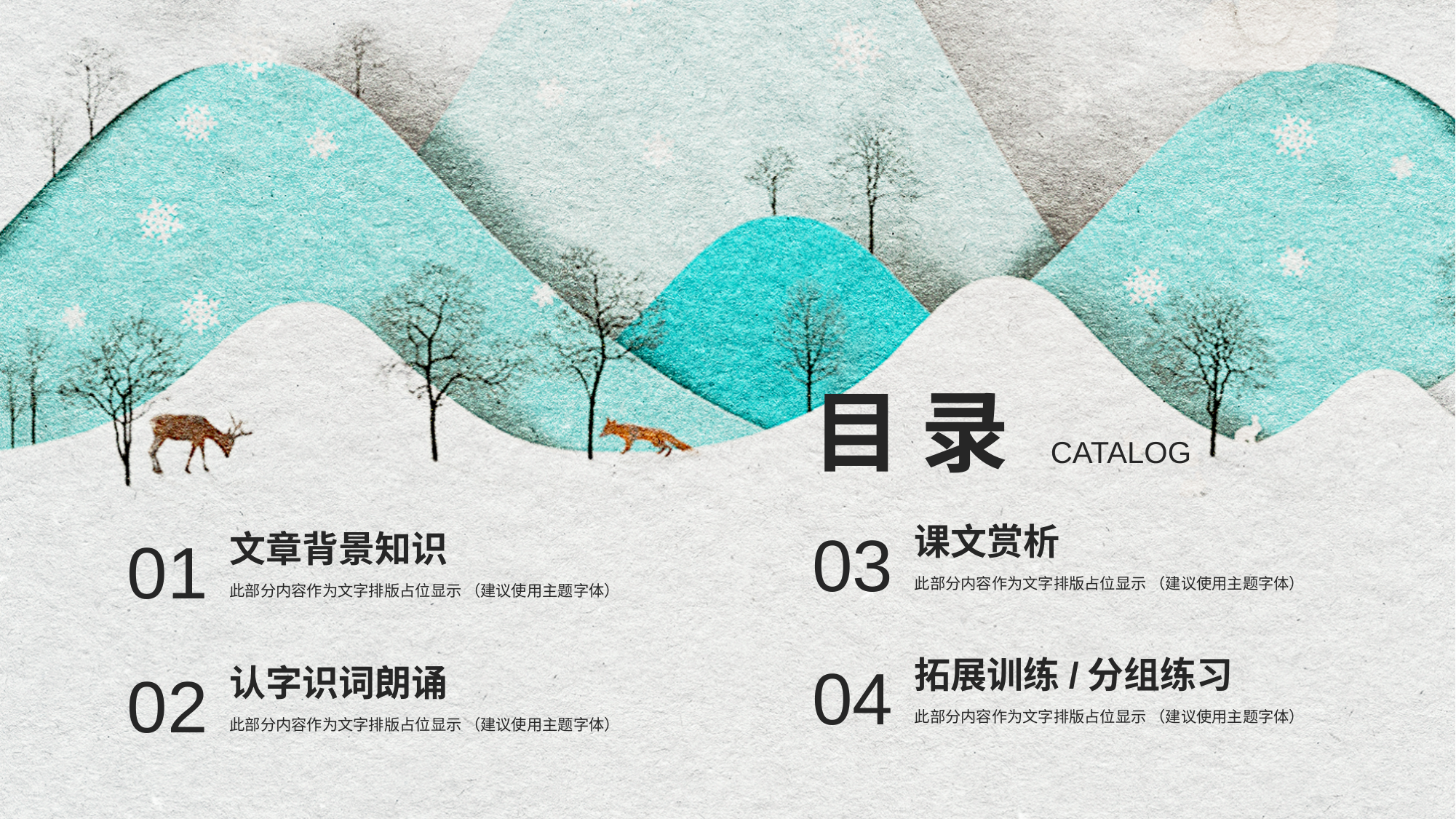

目 录
CATALOG

03
课文赏析
此部分内容作为文字排版占位显示 （建议使用主题字体）

01
文章背景知识
此部分内容作为文字排版占位显示 （建议使用主题字体）

04
拓展训练/分组练习
此部分内容作为文字排版占位显示 （建议使用主题字体）

02
认字识词朗诵
此部分内容作为文字排版占位显示 （建议使用主题字体）